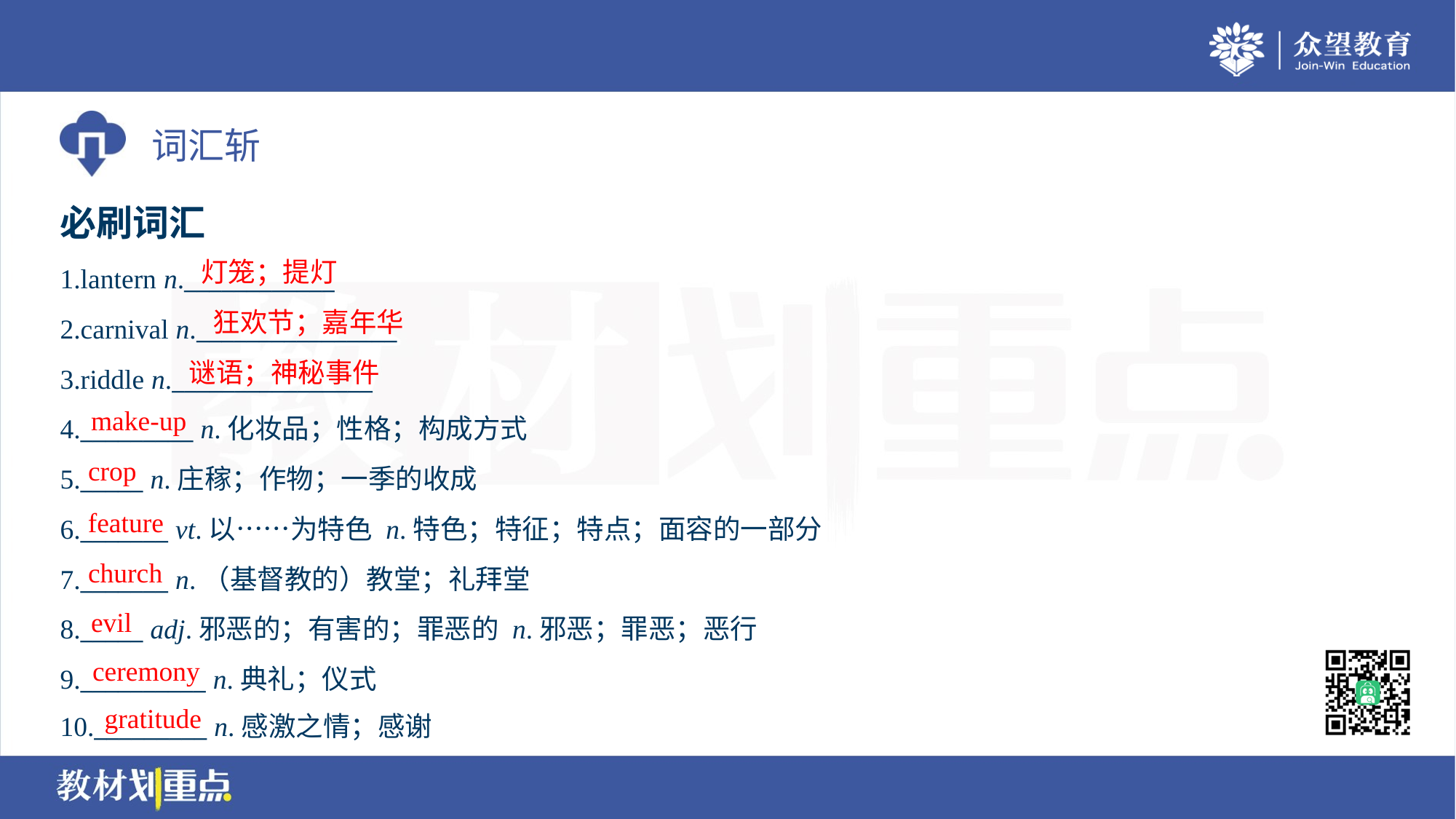

必刷词汇
灯笼；提灯
1.lantern n.____________
2.carnival n.________________
3.riddle n.________________
4._________ n.化妆品；性格；构成方式
5._____ n.庄稼；作物；一季的收成
6._______ vt.以……为特色 n.特色；特征；特点；面容的一部分
7._______ n.（基督教的）教堂；礼拜堂
8._____ adj.邪恶的；有害的；罪恶的 n.邪恶；罪恶；恶行
9.__________ n.典礼；仪式
10._________ n.感激之情；感谢
狂欢节；嘉年华
谜语；神秘事件
make-up
crop
feature
church
evil
ceremony
gratitude